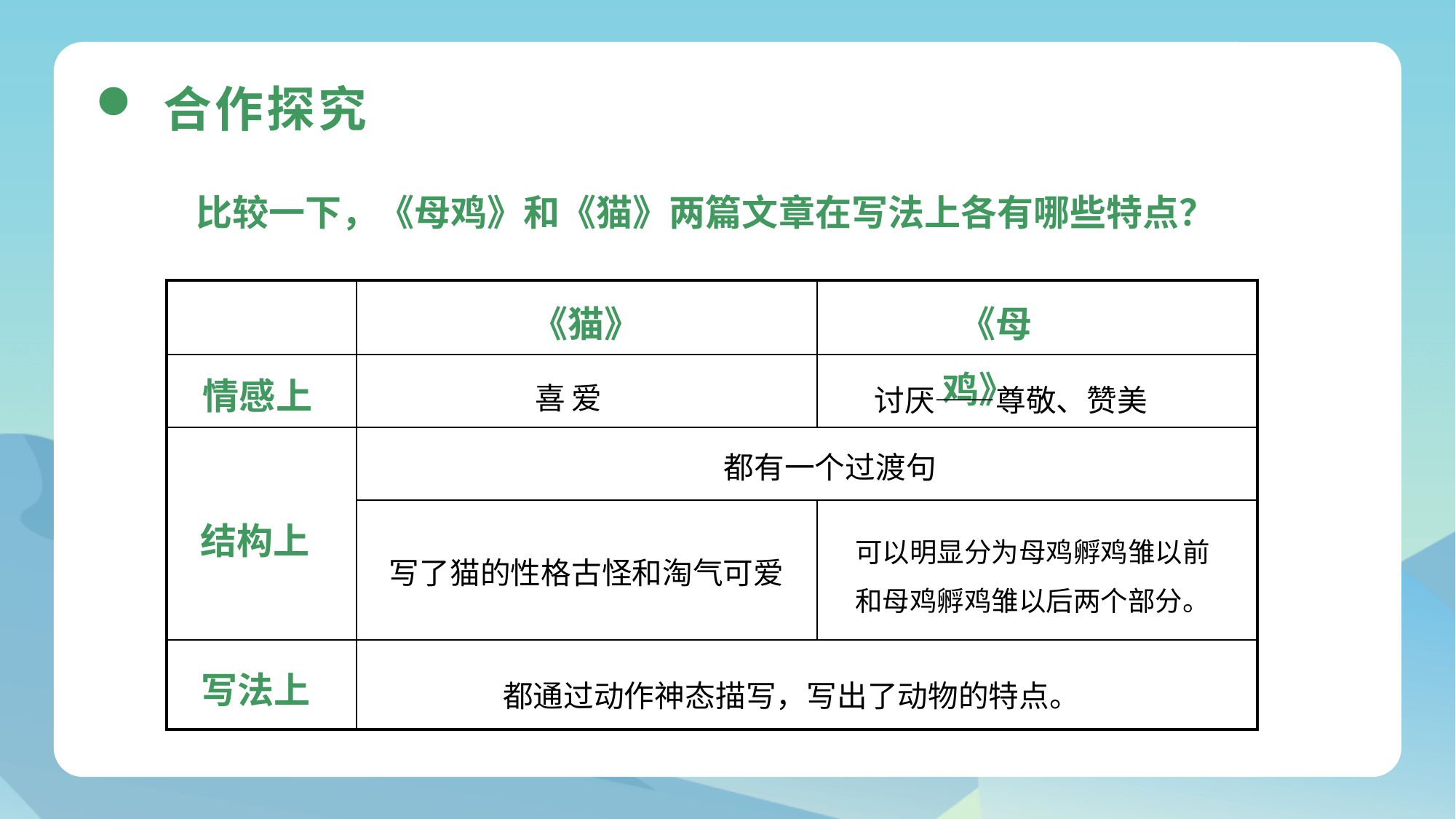

合作探究
比较一下，《母鸡》和《猫》两篇文章在写法上各有哪些特点？
 《猫》
 《母 鸡》
|  |  |  |
| --- | --- | --- |
|  |  |  |
|  |  |  |
|  |  |  |
|  |  |  |
喜 爱
情感上
讨厌——尊敬、赞美
 都有一个过渡句
结构上
可以明显分为母鸡孵鸡雏以前和母鸡孵鸡雏以后两个部分。
写了猫的性格古怪和淘气可爱
写法上
都通过动作神态描写，写出了动物的特点。